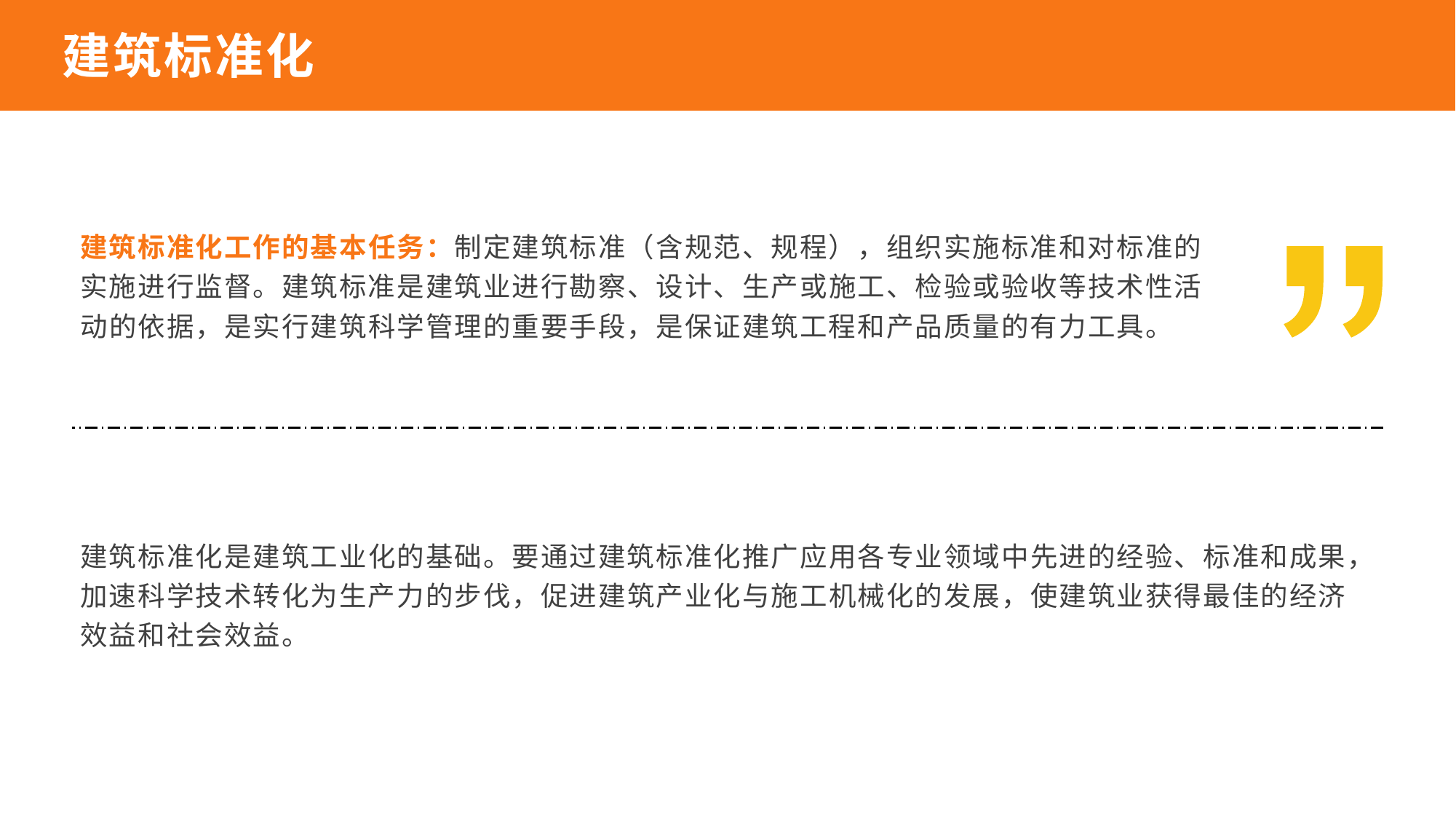

建筑标准化
建筑标准化工作的基本任务：制定建筑标准（含规范、规程），组织实施标准和对标准的实施进行监督。建筑标准是建筑业进行勘察、设计、生产或施工、检验或验收等技术性活动的依据，是实行建筑科学管理的重要手段，是保证建筑工程和产品质量的有力工具。

建筑标准化是建筑工业化的基础。要通过建筑标准化推广应用各专业领域中先进的经验、标准和成果，加速科学技术转化为生产力的步伐，促进建筑产业化与施工机械化的发展，使建筑业获得最佳的经济效益和社会效益。